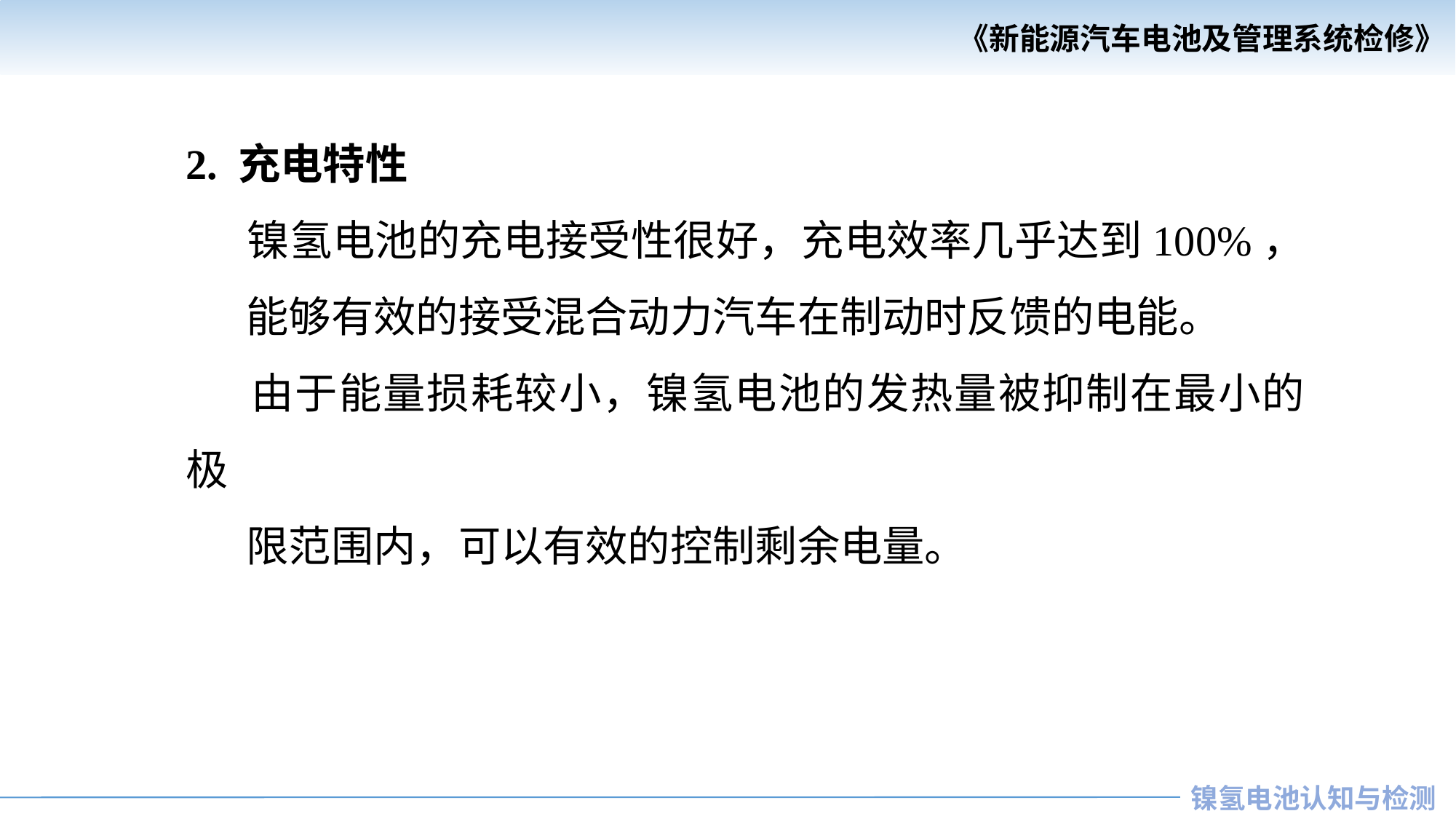

2. 充电特性
  镍氢电池的充电接受性很好，充电效率几乎达到100%，
  能够有效的接受混合动力汽车在制动时反馈的电能。
  由于能量损耗较小，镍氢电池的发热量被抑制在最小的极
  限范围内，可以有效的控制剩余电量。